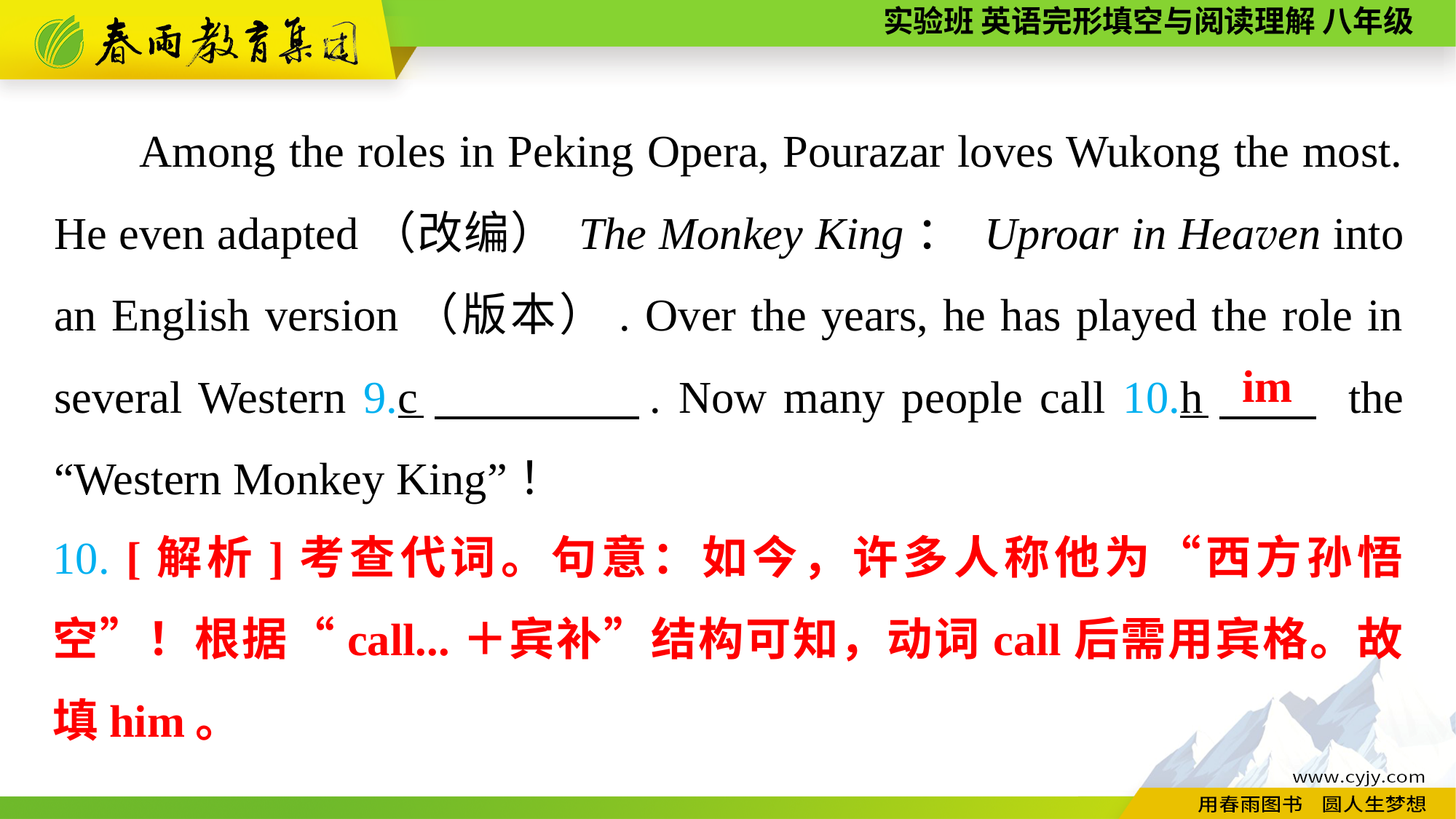

Among the roles in Peking Opera, Pourazar loves Wukong the most. He even adapted（改编） The Monkey King： Uproar in Heaven into an English version（版本）. Over the years, he has played the role in several Western 9.c　　　　. Now many people call 10.h　　 the “Western Monkey King”！
im
10. [解析]考查代词。句意：如今，许多人称他为“西方孙悟空”！根据“call...＋宾补”结构可知，动词call后需用宾格。故填him。